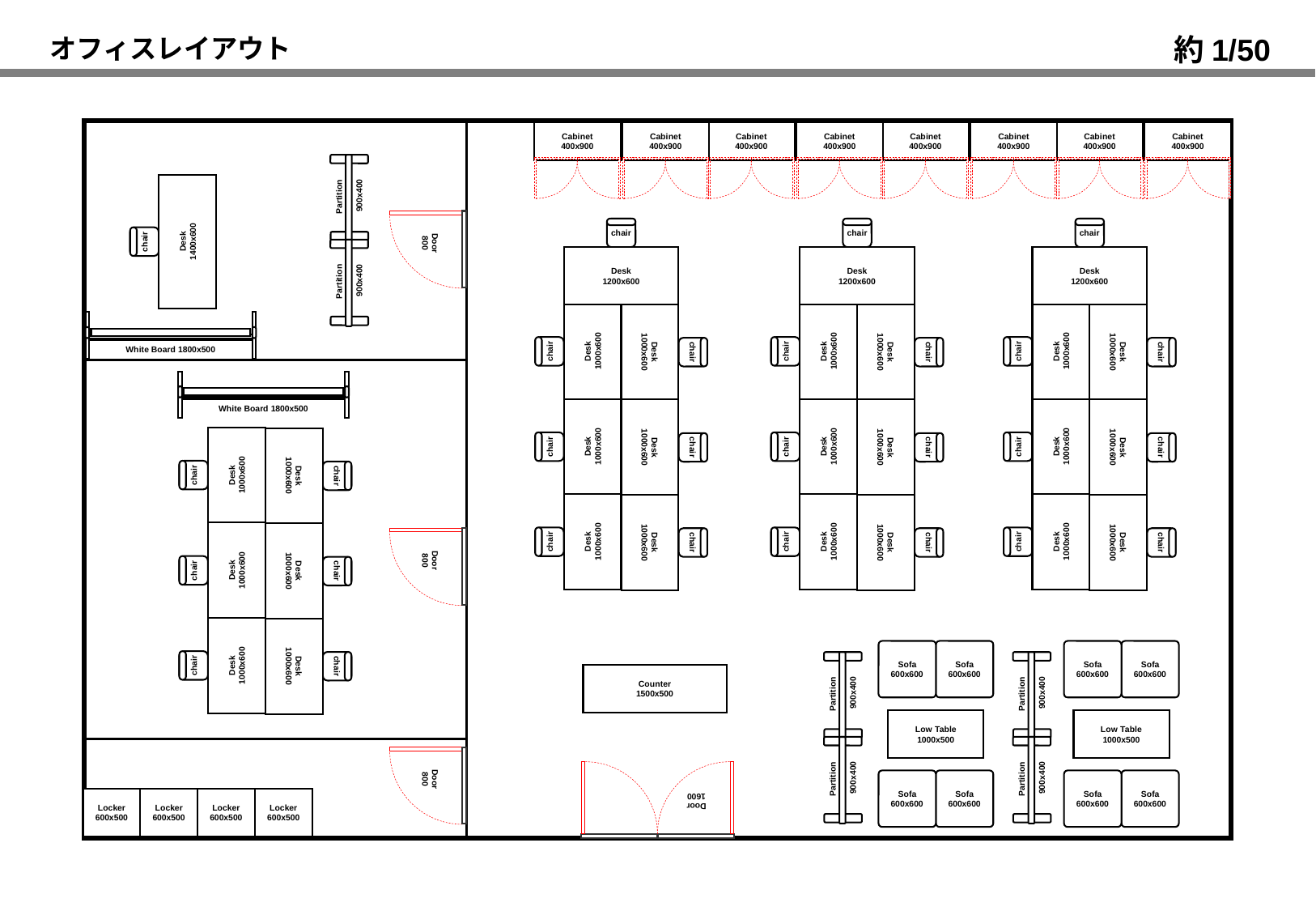

約1/50
オフィスレイアウト

Cabinet
400x900

Cabinet
400x900

Cabinet
400x900

Cabinet
400x900

Cabinet
400x900

Cabinet
400x900

Cabinet
400x900

Cabinet
400x900

Partition

 900x400
chair

Desk
1400x600

Door
800

chair

Desk
1200x600
chair

Desk
1000x600
chair

Desk
1000x600
chair

Desk
1000x600
chair

Desk
1000x600
chair

Desk
1000x600
chair

Desk
1000x600
chair

Desk
1200x600
chair

Desk
1000x600
chair

Desk
1000x600
chair

Desk
1000x600
chair

Desk
1000x600
chair

Desk
1000x600
chair

Desk
1000x600
chair

Desk
1200x600
chair

Desk
1000x600
chair

Desk
1000x600
chair

Desk
1000x600
chair

Desk
1000x600
chair

Desk
1000x600
chair

Desk
1000x600

Partition

 900x400

White Board 1800x500

White Board 1800x500
chair

Desk
1000x600
chair

Desk
1000x600
chair

Desk
1000x600
chair

Desk
1000x600
chair

Desk
1000x600
chair

Desk
1000x600

Door
800

Sofa
600x600
Sofa
600x600
Sofa
600x600
Sofa
600x600
Counter
1500x500

Partition

 900x400

Partition

 900x400
Low Table
1000x500
Low Table
1000x500

Door
800

Partition

 900x400

Partition

 900x400

Door
1600

Sofa
600x600
Sofa
600x600
Sofa
600x600
Sofa
600x600
Locker
600x500
Locker
600x500
Locker
600x500
Locker
600x500